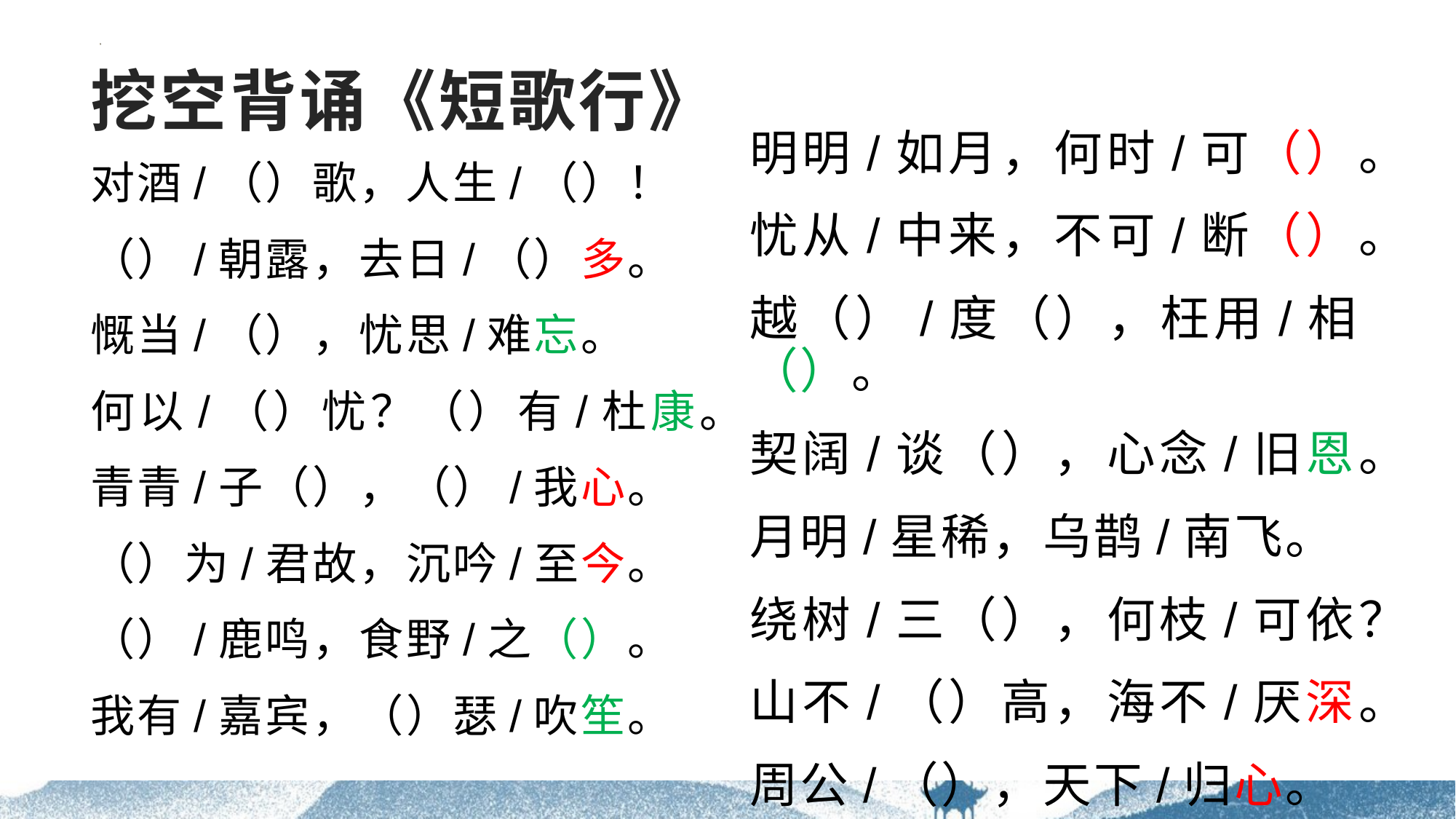

# 挖空背诵《短歌行》
明明/如月，何时/可（）。
忧从/中来，不可/断（）。
越（）/度（），枉用/相（）。
契阔/谈（），心念/旧恩。
月明/星稀，乌鹊/南飞。
绕树/三（），何枝/可依？
山不/（）高，海不/厌深。
周公/（），天下/归心。
对酒/（）歌，人生/（）！
（）/朝露，去日/（）多。
慨当/（），忧思/难忘。
何以/（）忧？（）有/杜康。
青青/子（），（）/我心。
（）为/君故，沉吟/至今。
（）/鹿鸣，食野/之（）。
我有/嘉宾，（）瑟/吹笙。